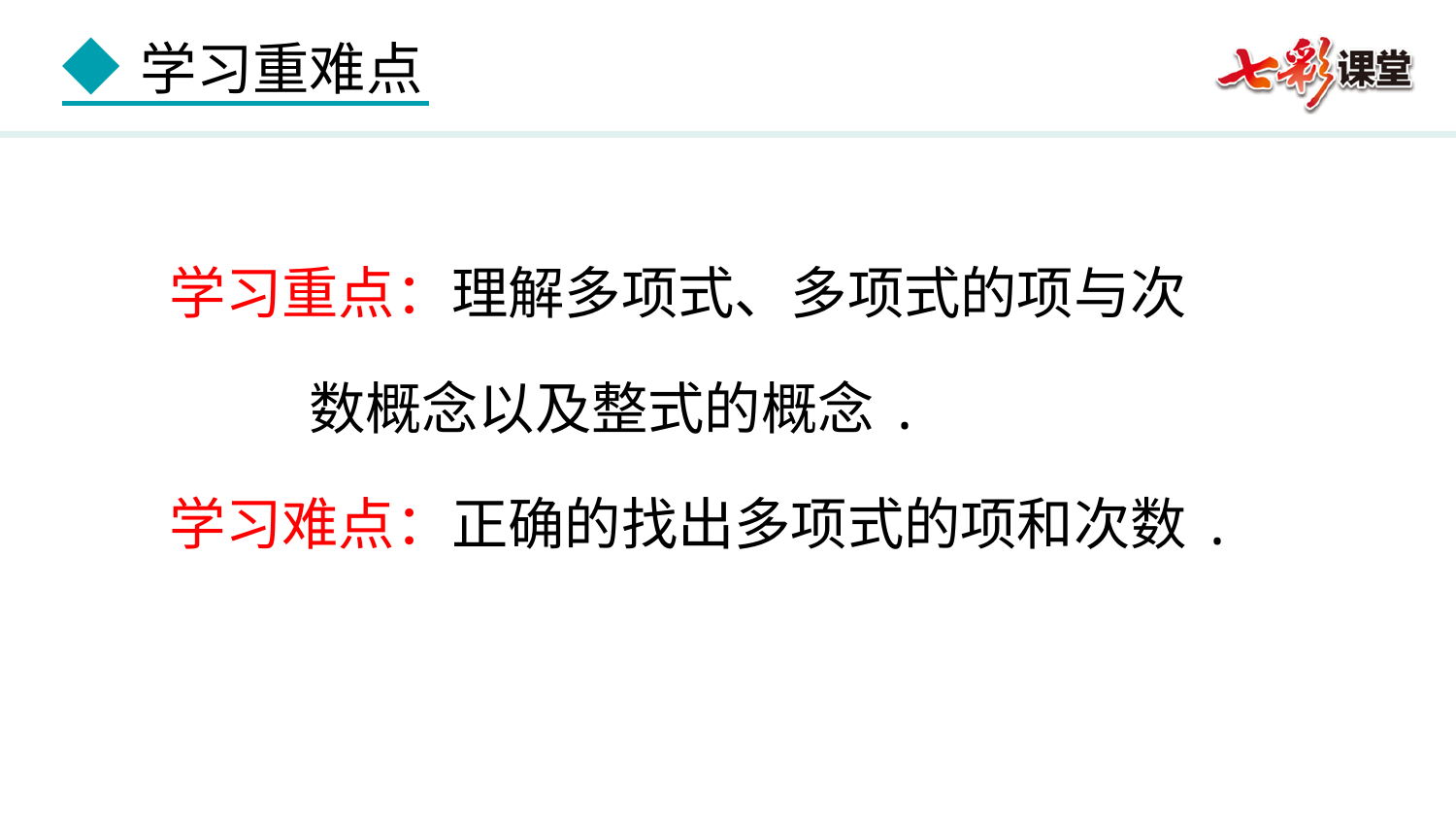

学习重点：理解多项式、多项式的项与次
          数概念以及整式的概念.
学习难点：正确的找出多项式的项和次数.